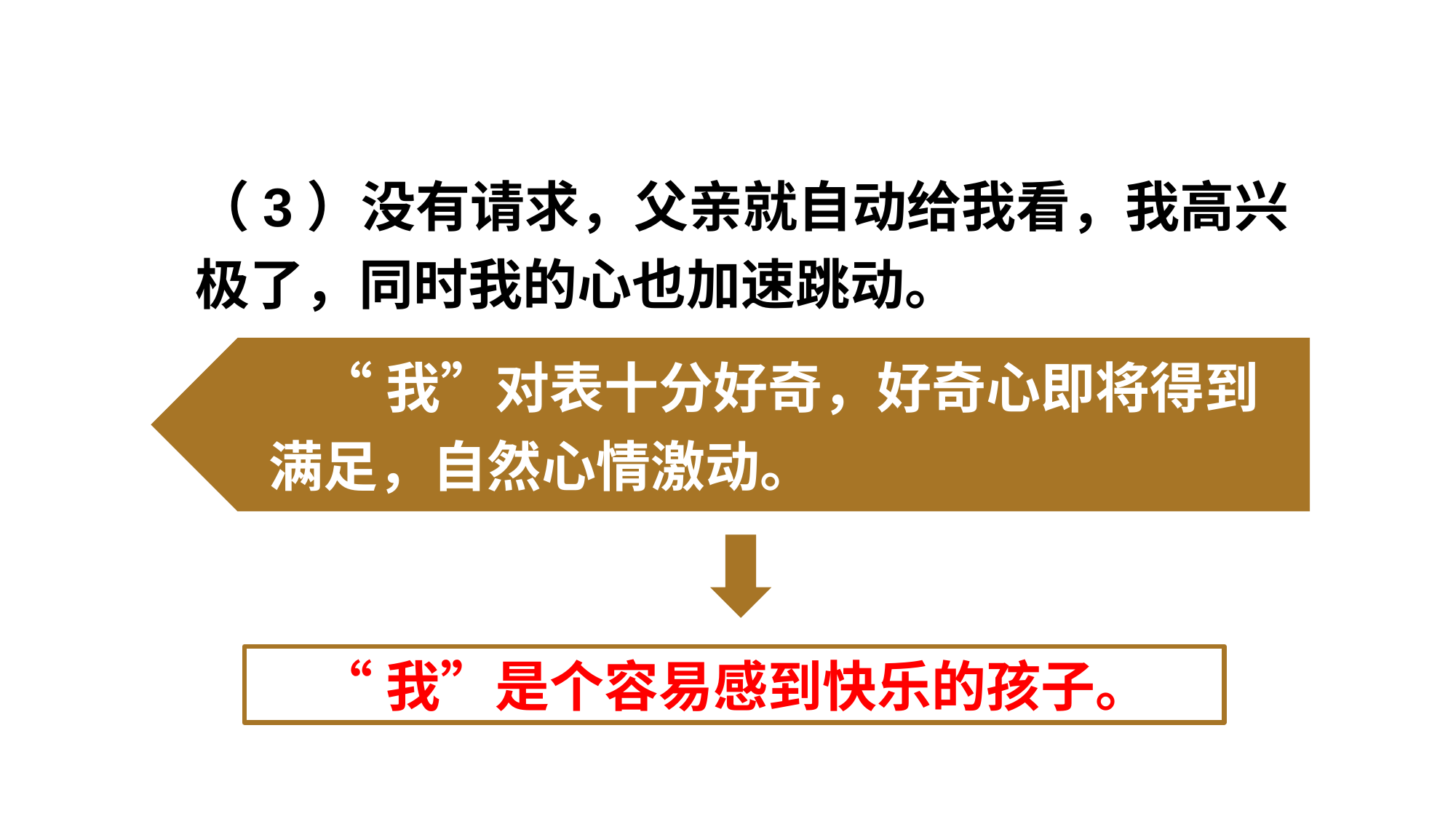

（3）没有请求，父亲就自动给我看，我高兴极了，同时我的心也加速跳动。
    “我”对表十分好奇，好奇心即将得到满足，自然心情激动。

“我”是个容易感到快乐的孩子。